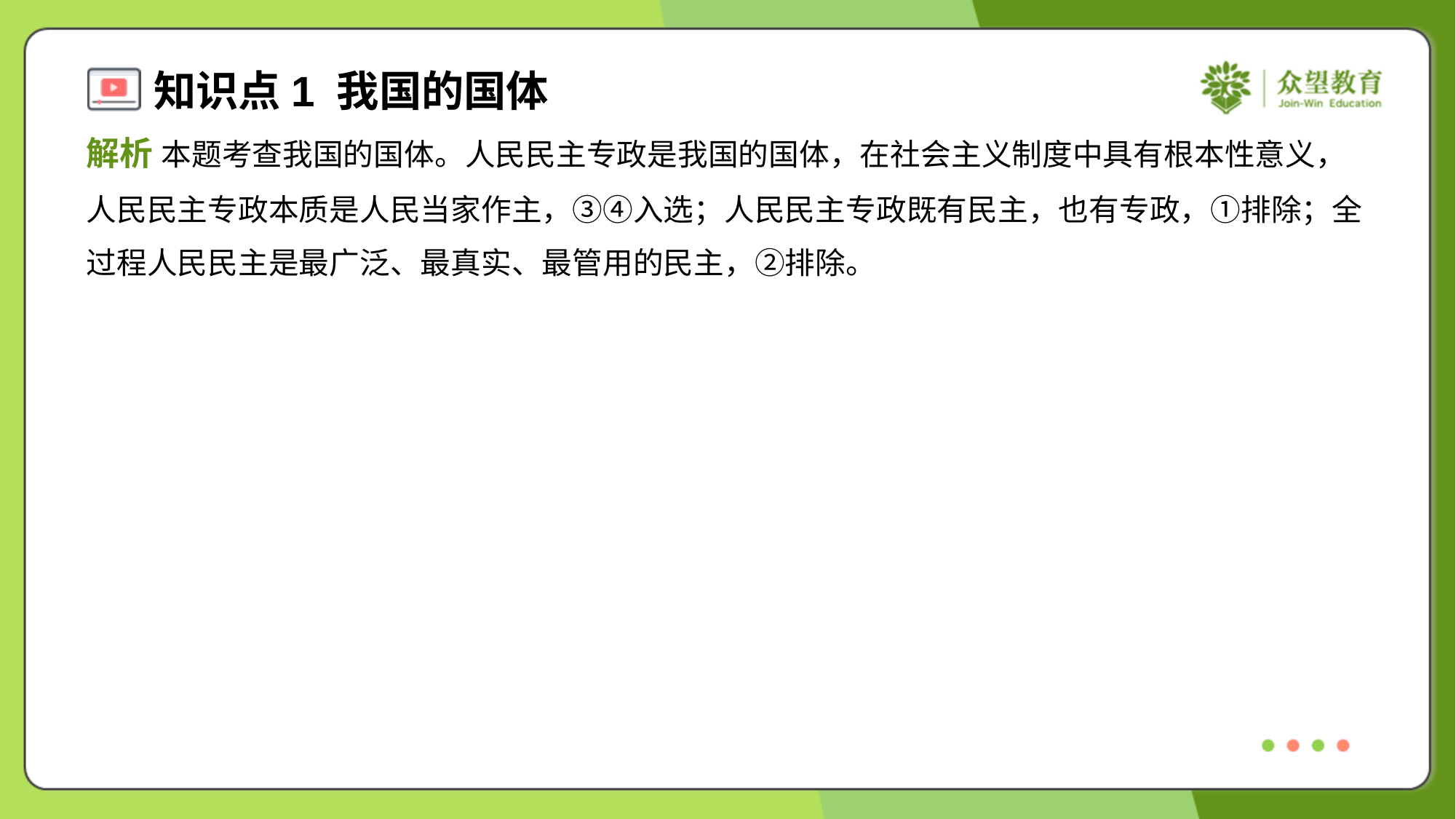

解析 本题考查我国的国体。人民民主专政是我国的国体，在社会主义制度中具有根本性意义，
人民民主专政本质是人民当家作主，③④入选；人民民主专政既有民主，也有专政，①排除；全
过程人民民主是最广泛、最真实、最管用的民主，②排除。